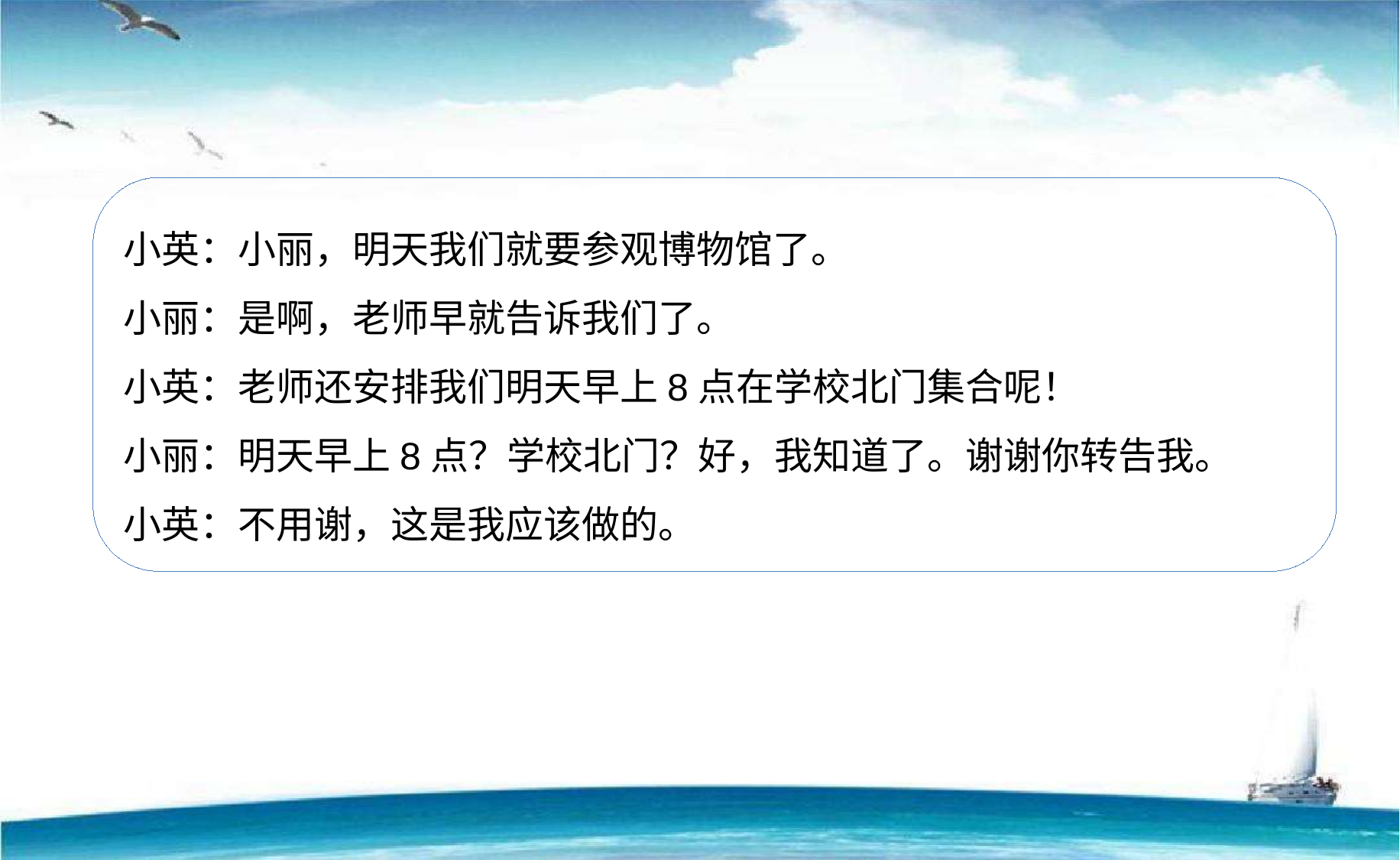

小英：小丽，明天我们就要参观博物馆了。
小丽：是啊，老师早就告诉我们了。
小英：老师还安排我们明天早上8点在学校北门集合呢！
小丽：明天早上8点？学校北门？好，我知道了。谢谢你转告我。
小英：不用谢，这是我应该做的。